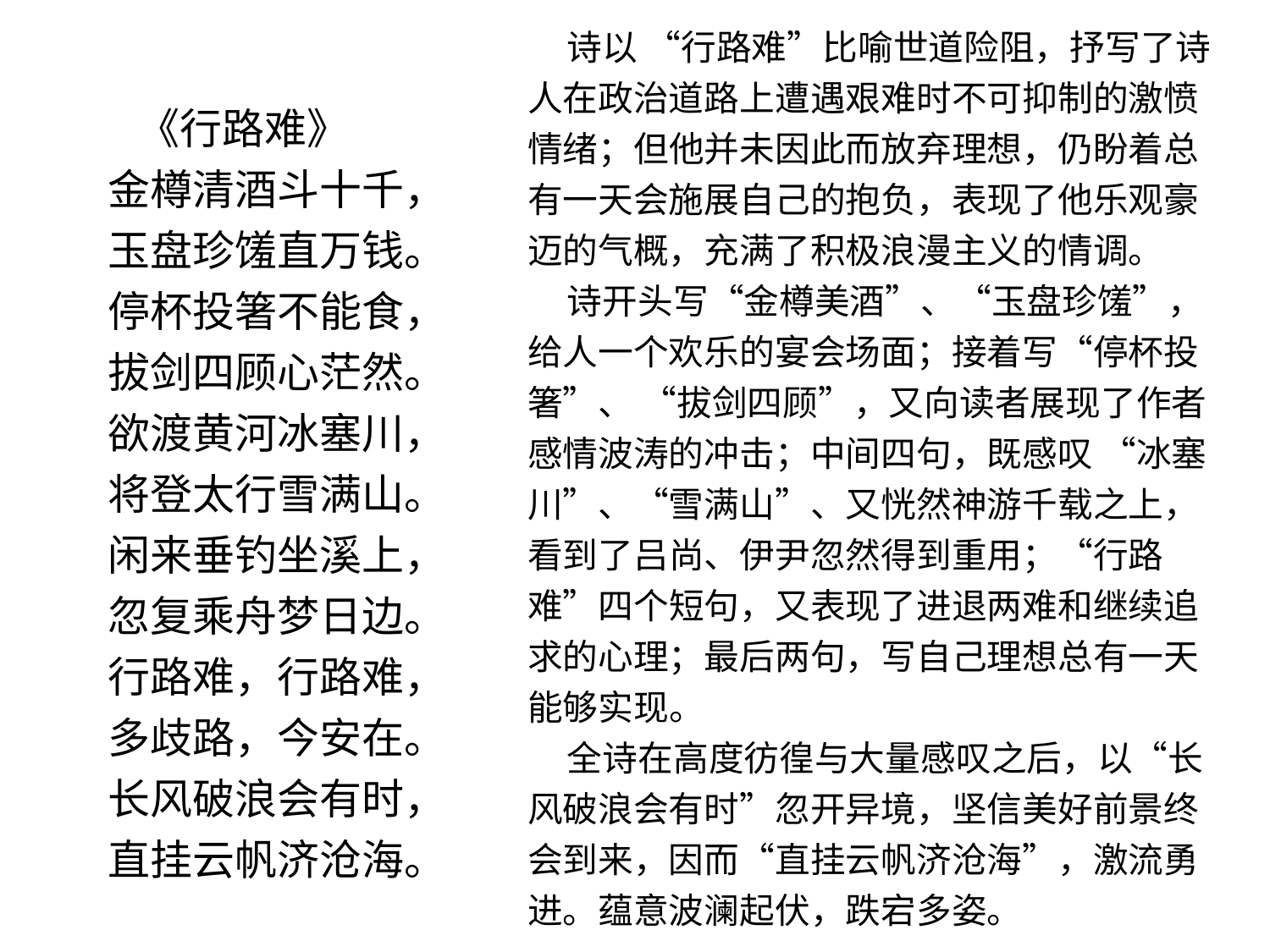

诗以 “行路难”比喻世道险阻，抒写了诗人在政治道路上遭遇艰难时不可抑制的激愤情绪；但他并未因此而放弃理想，仍盼着总有一天会施展自己的抱负，表现了他乐观豪迈的气概，充满了积极浪漫主义的情调。
    诗开头写“金樽美酒”、“玉盘珍馐”，给人一个欢乐的宴会场面；接着写“停杯投箸”、 “拔剑四顾”，又向读者展现了作者感情波涛的冲击；中间四句，既感叹 “冰塞川”、“雪满山”、又恍然神游千载之上，看到了吕尚、伊尹忽然得到重用；“行路难”四个短句，又表现了进退两难和继续追求的心理；最后两句，写自己理想总有一天能够实现。
    全诗在高度彷徨与大量感叹之后，以“长风破浪会有时”忽开异境，坚信美好前景终会到来，因而“直挂云帆济沧海”，激流勇进。蕴意波澜起伏，跌宕多姿。
  《行路难》
金樽清酒斗十千，
玉盘珍馐直万钱。
停杯投箸不能食，
拔剑四顾心茫然。
欲渡黄河冰塞川，
将登太行雪满山。
闲来垂钓坐溪上，
忽复乘舟梦日边。
行路难，行路难，
多歧路，今安在。
长风破浪会有时，
直挂云帆济沧海。